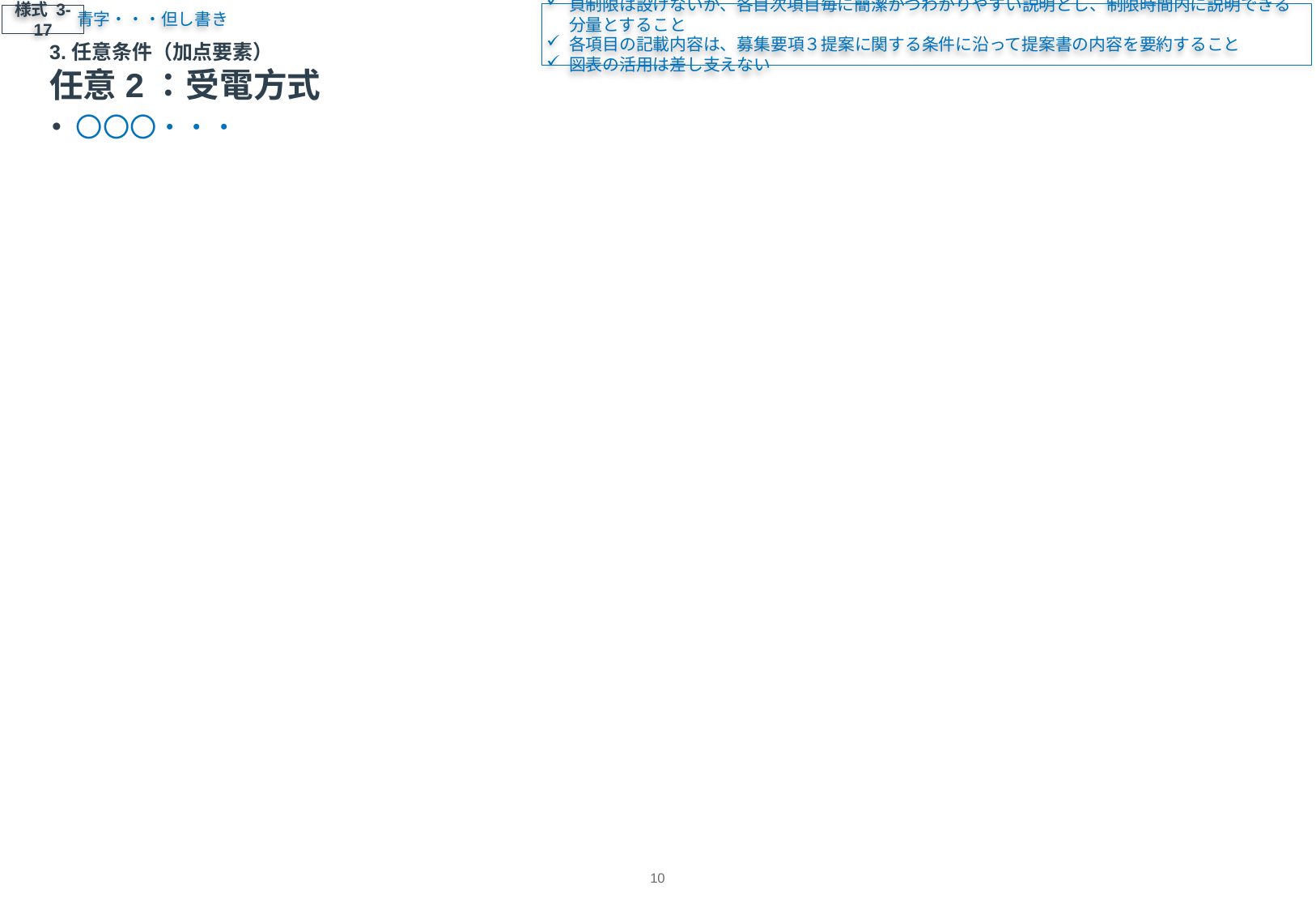

青字・・・但し書き
頁制限は設けないが、各目次項目毎に簡潔かつわかりやすい説明とし、制限時間内に説明できる分量とすること
各項目の記載内容は、募集要項３提案に関する条件に沿って提案書の内容を要約すること
図表の活用は差し支えない
様式 3-17
# 3.任意条件（加点要素） 任意2：受電方式
〇〇〇・・・